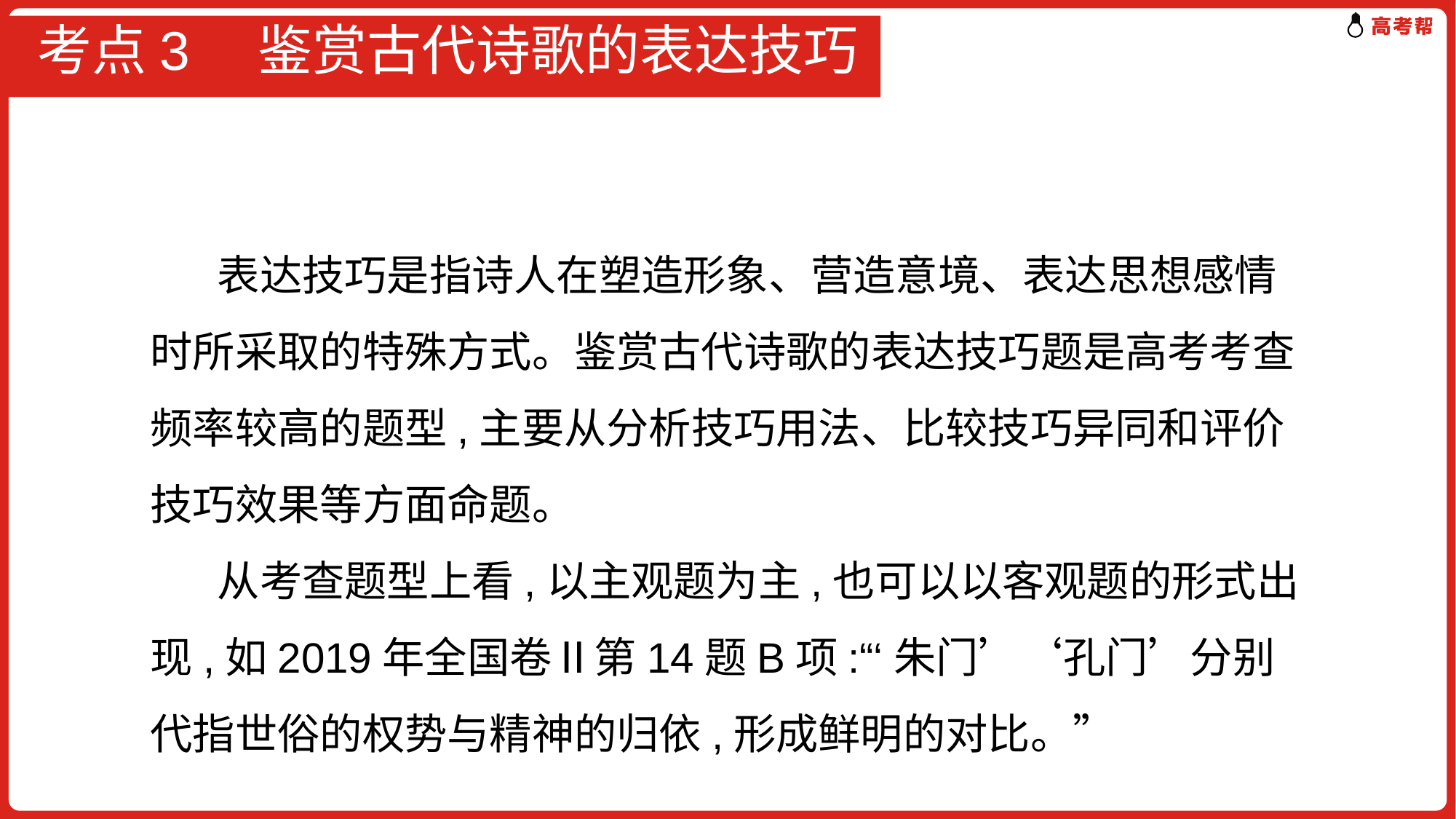

# 考点3　鉴赏古代诗歌的表达技巧
      表达技巧是指诗人在塑造形象、营造意境、表达思想感情时所采取的特殊方式。鉴赏古代诗歌的表达技巧题是高考考查频率较高的题型,主要从分析技巧用法、比较技巧异同和评价技巧效果等方面命题。
      从考查题型上看,以主观题为主,也可以以客观题的形式出现,如2019年全国卷Ⅱ第14题B项:“‘朱门’‘孔门’分别代指世俗的权势与精神的归依,形成鲜明的对比。”